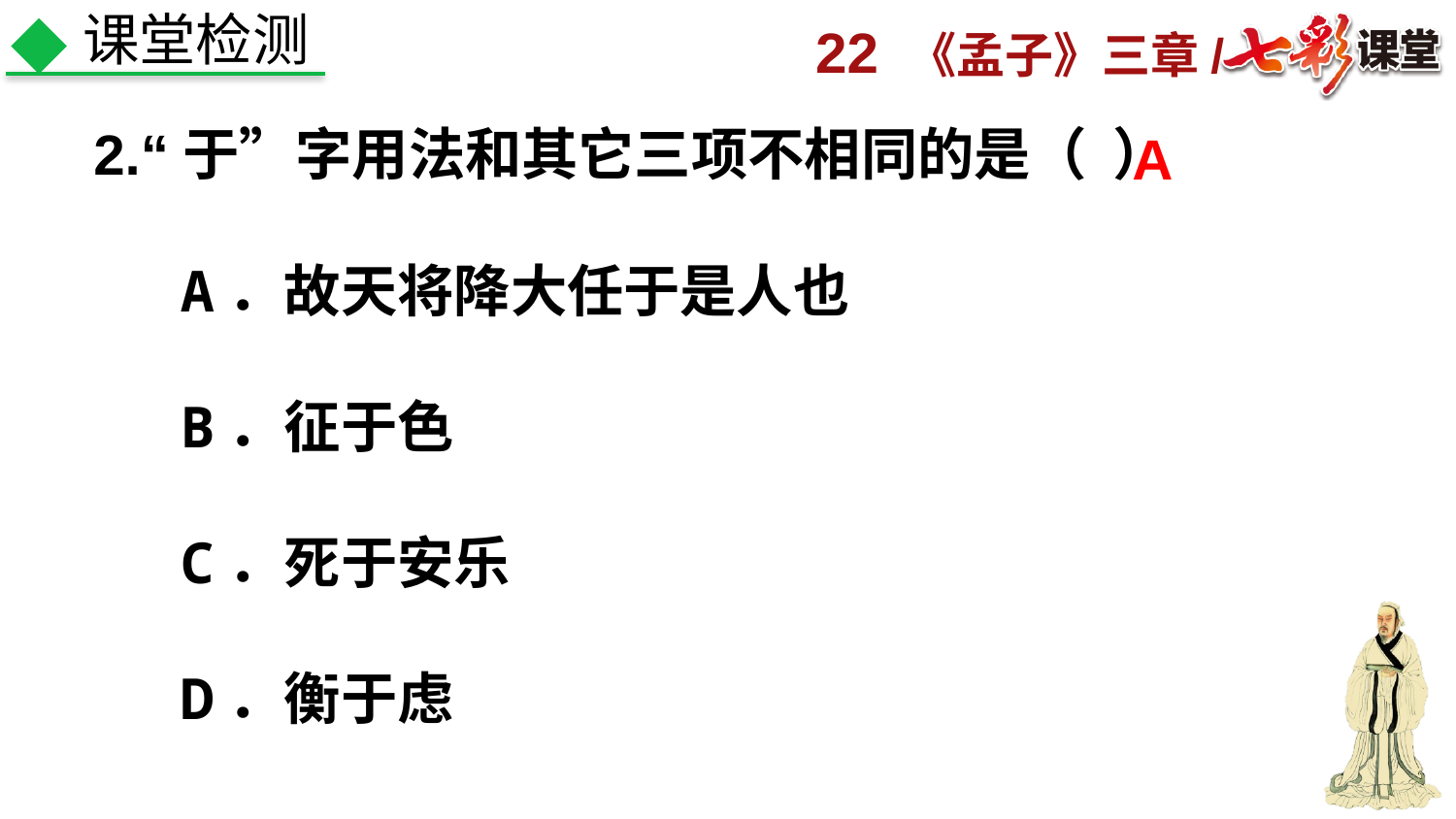

课堂检测

2.“于”字用法和其它三项不相同的是（  ）
A
A．故天将降大任于是人也
B．征于色
C．死于安乐
D．衡于虑